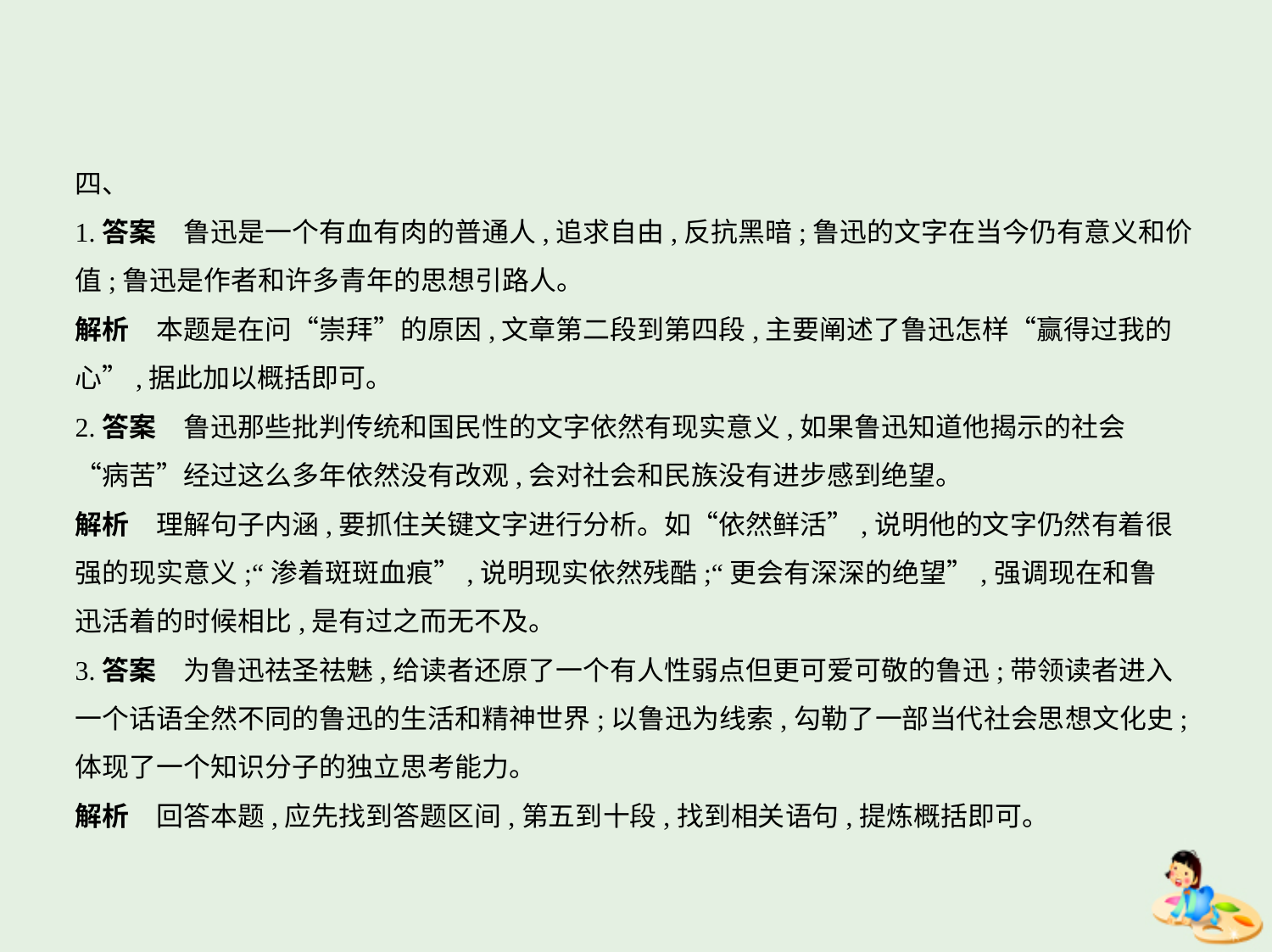

四、
1.答案　鲁迅是一个有血有肉的普通人,追求自由,反抗黑暗;鲁迅的文字在当今仍有意义和价
值;鲁迅是作者和许多青年的思想引路人。
解析　本题是在问“崇拜”的原因,文章第二段到第四段,主要阐述了鲁迅怎样“赢得过我的
心”,据此加以概括即可。
2.答案　鲁迅那些批判传统和国民性的文字依然有现实意义,如果鲁迅知道他揭示的社会
“病苦”经过这么多年依然没有改观,会对社会和民族没有进步感到绝望。
解析　理解句子内涵,要抓住关键文字进行分析。如“依然鲜活”,说明他的文字仍然有着很
强的现实意义;“渗着斑斑血痕”,说明现实依然残酷;“更会有深深的绝望”,强调现在和鲁
迅活着的时候相比,是有过之而无不及。
3.答案　为鲁迅祛圣祛魅,给读者还原了一个有人性弱点但更可爱可敬的鲁迅;带领读者进入
一个话语全然不同的鲁迅的生活和精神世界;以鲁迅为线索,勾勒了一部当代社会思想文化史;
体现了一个知识分子的独立思考能力。
解析　回答本题,应先找到答题区间,第五到十段,找到相关语句,提炼概括即可。